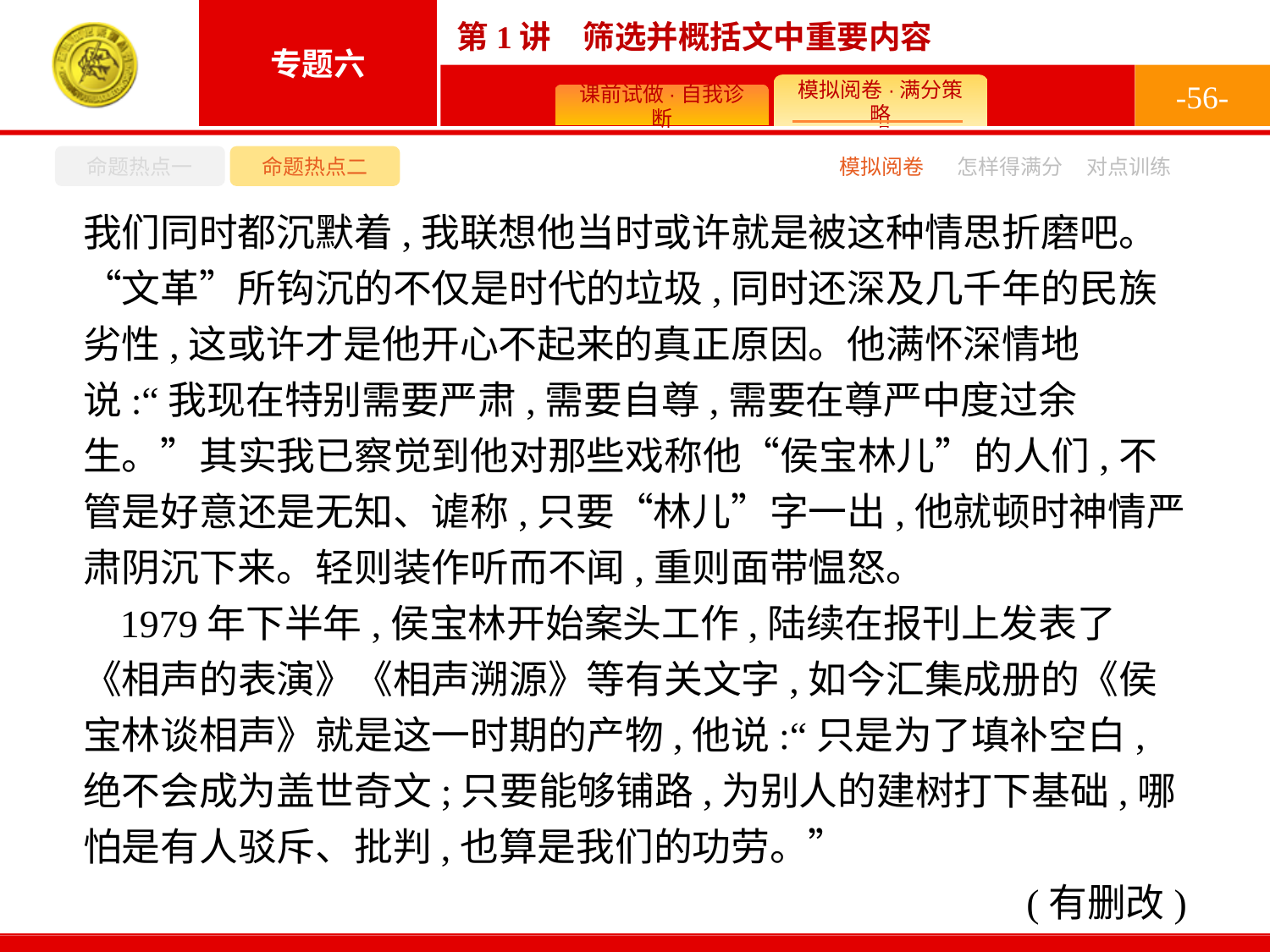

-56-
命题热点一
命题热点二
怎样得满分
模拟阅卷
对点训练
我们同时都沉默着,我联想他当时或许就是被这种情思折磨吧。“文革”所钩沉的不仅是时代的垃圾,同时还深及几千年的民族劣性,这或许才是他开心不起来的真正原因。他满怀深情地说:“我现在特别需要严肃,需要自尊,需要在尊严中度过余生。”其实我已察觉到他对那些戏称他“侯宝林儿”的人们,不管是好意还是无知、谑称,只要“林儿”字一出,他就顿时神情严肃阴沉下来。轻则装作听而不闻,重则面带愠怒。
1979年下半年,侯宝林开始案头工作,陆续在报刊上发表了《相声的表演》《相声溯源》等有关文字,如今汇集成册的《侯宝林谈相声》就是这一时期的产物,他说:“只是为了填补空白,绝不会成为盖世奇文;只要能够铺路,为别人的建树打下基础,哪怕是有人驳斥、批判,也算是我们的功劳。”
(有删改)